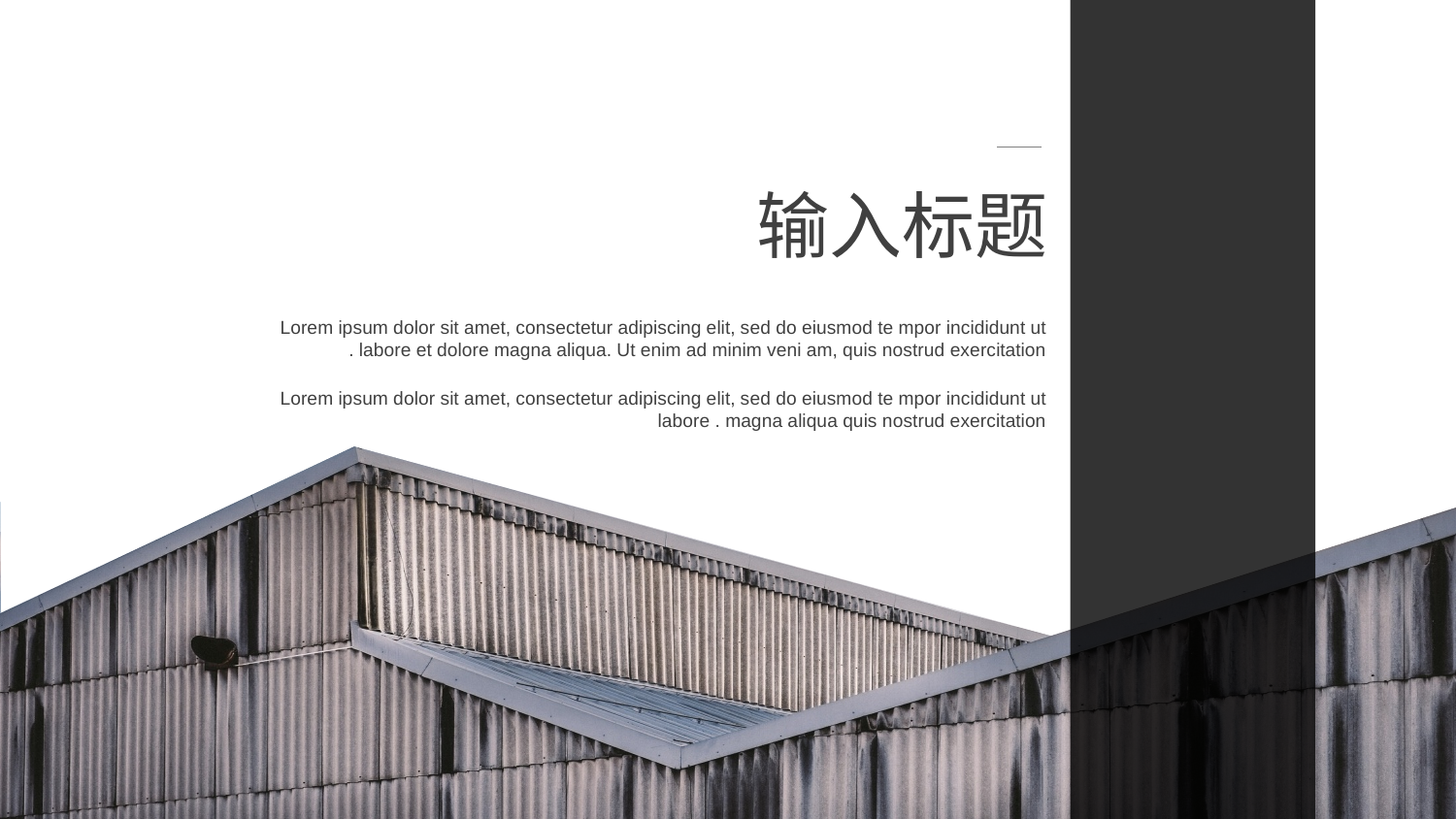

输入标题

Lorem ipsum dolor sit amet, consectetur adipiscing elit, sed do eiusmod te mpor incididunt ut . labore et dolore magna aliqua. Ut enim ad minim veni am, quis nostrud exercitation
Lorem ipsum dolor sit amet, consectetur adipiscing elit, sed do eiusmod te mpor incididunt ut labore . magna aliqua quis nostrud exercitation